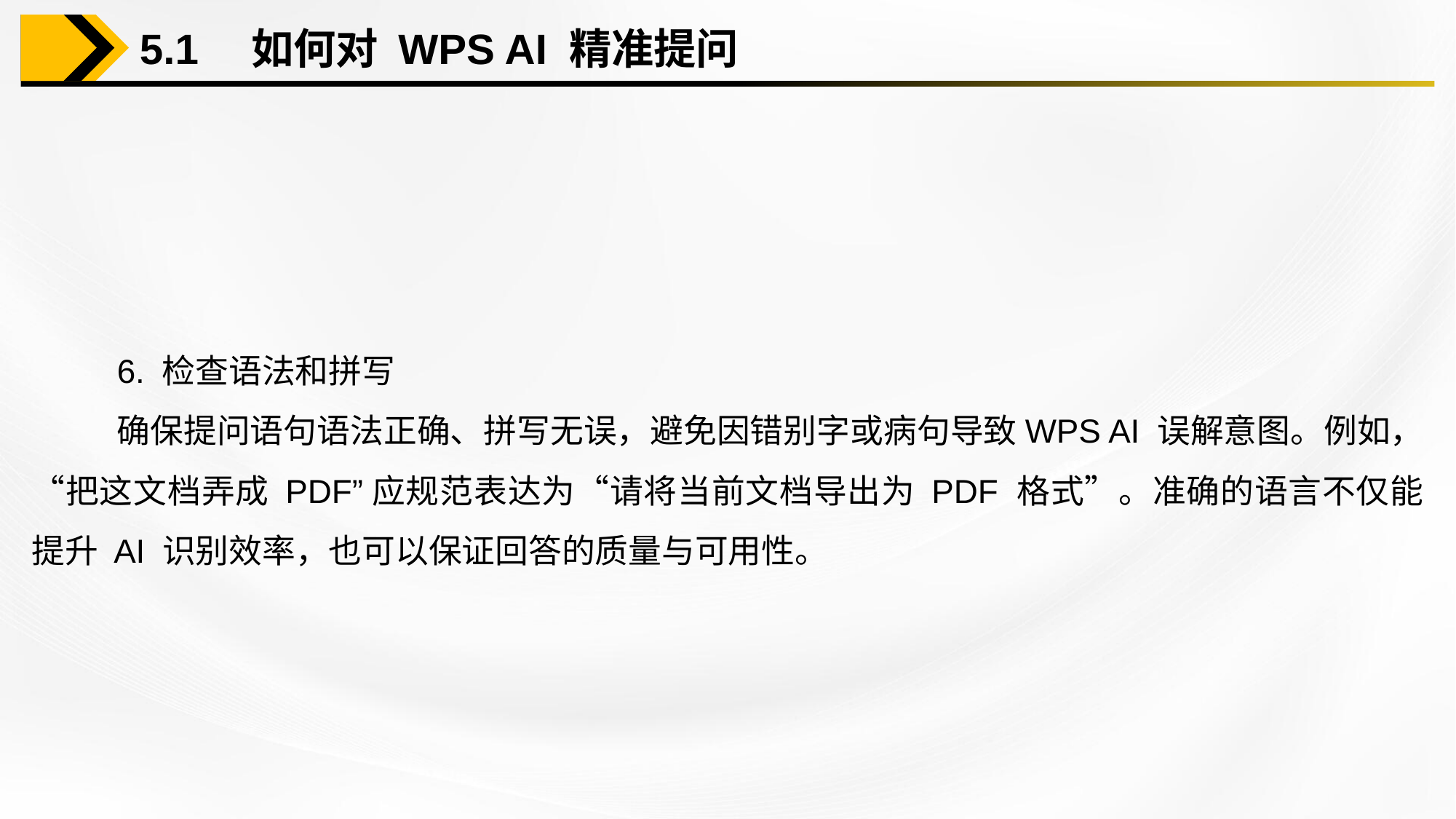

5.1　如何对 WPS AI 精准提问
6. 检查语法和拼写
确保提问语句语法正确、拼写无误，避免因错别字或病句导致WPS AI 误解意图。例如，“把这文档弄成 PDF”应规范表达为“请将当前文档导出为 PDF 格式”。准确的语言不仅能提升 AI 识别效率，也可以保证回答的质量与可用性。